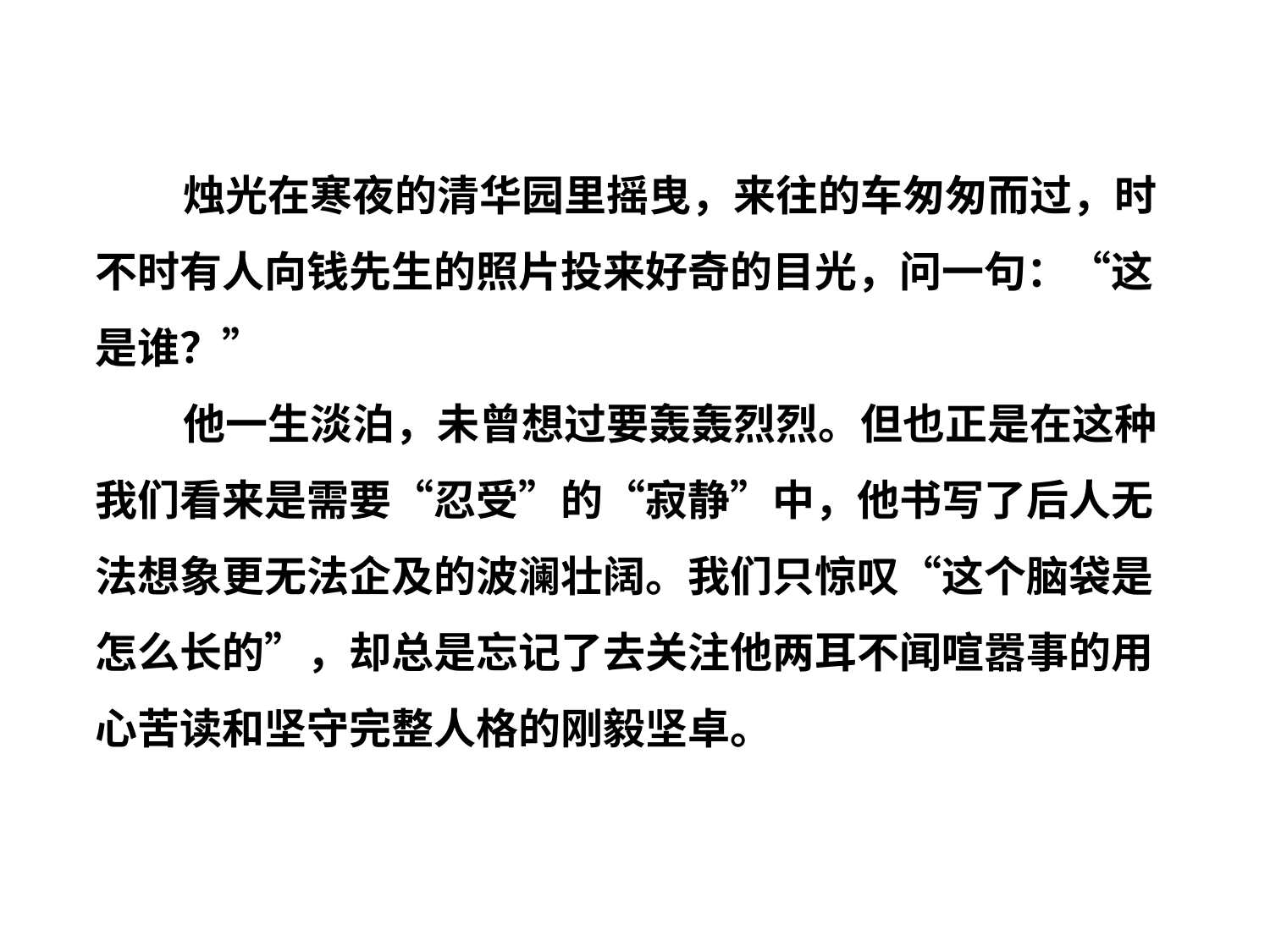

烛光在寒夜的清华园里摇曳，来往的车匆匆而过，时不时有人向钱先生的照片投来好奇的目光，问一句：“这是谁？”
他一生淡泊，未曾想过要轰轰烈烈。但也正是在这种我们看来是需要“忍受”的“寂静”中，他书写了后人无法想象更无法企及的波澜壮阔。我们只惊叹“这个脑袋是怎么长的”，却总是忘记了去关注他两耳不闻喧嚣事的用心苦读和坚守完整人格的刚毅坚卓。